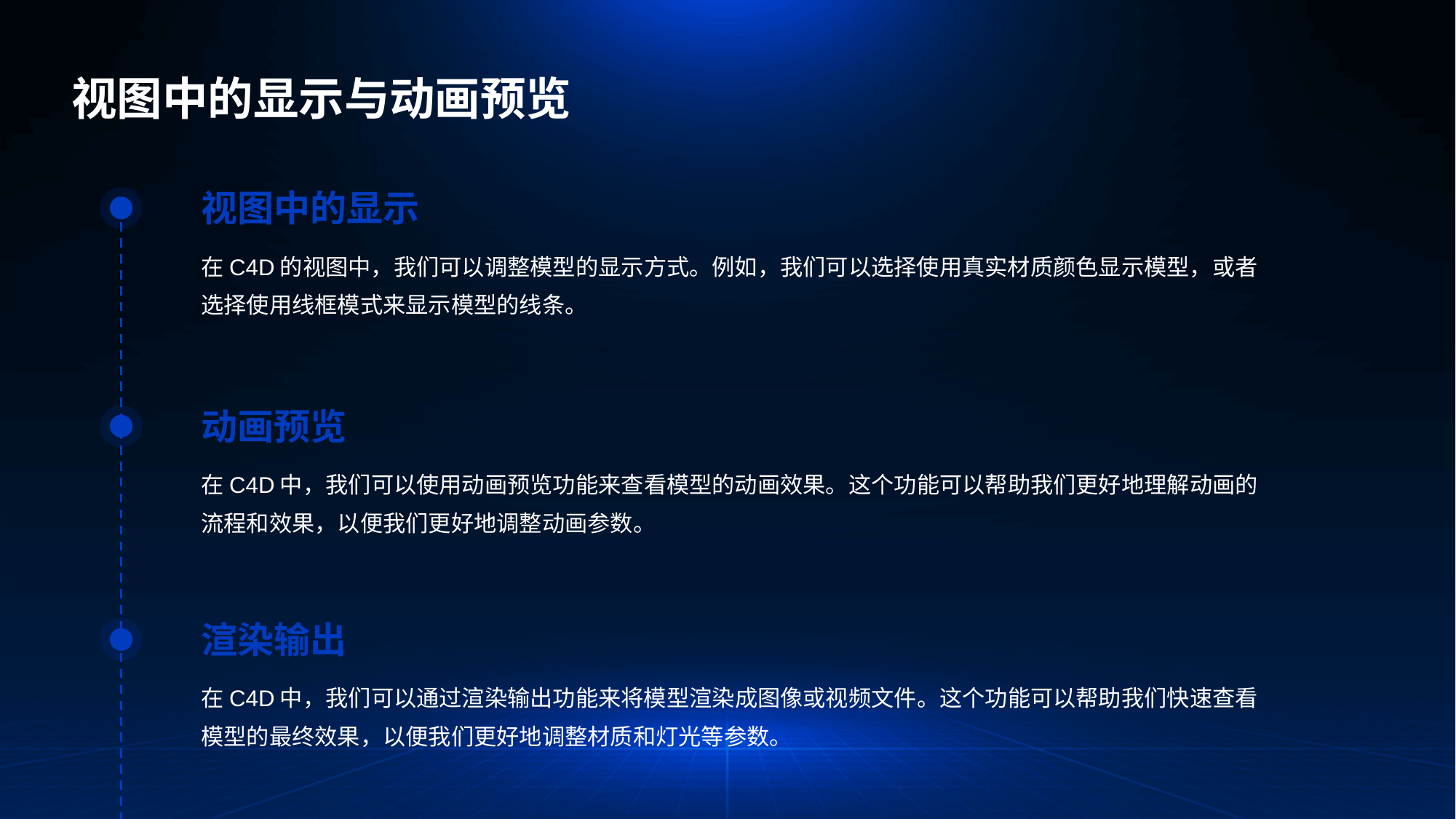

视图中的显示与动画预览
视图中的显示

在C4D的视图中，我们可以调整模型的显示方式。例如，我们可以选择使用真实材质颜色显示模型，或者选择使用线框模式来显示模型的线条。
动画预览

在C4D中，我们可以使用动画预览功能来查看模型的动画效果。这个功能可以帮助我们更好地理解动画的流程和效果，以便我们更好地调整动画参数。
渲染输出

在C4D中，我们可以通过渲染输出功能来将模型渲染成图像或视频文件。这个功能可以帮助我们快速查看模型的最终效果，以便我们更好地调整材质和灯光等参数。